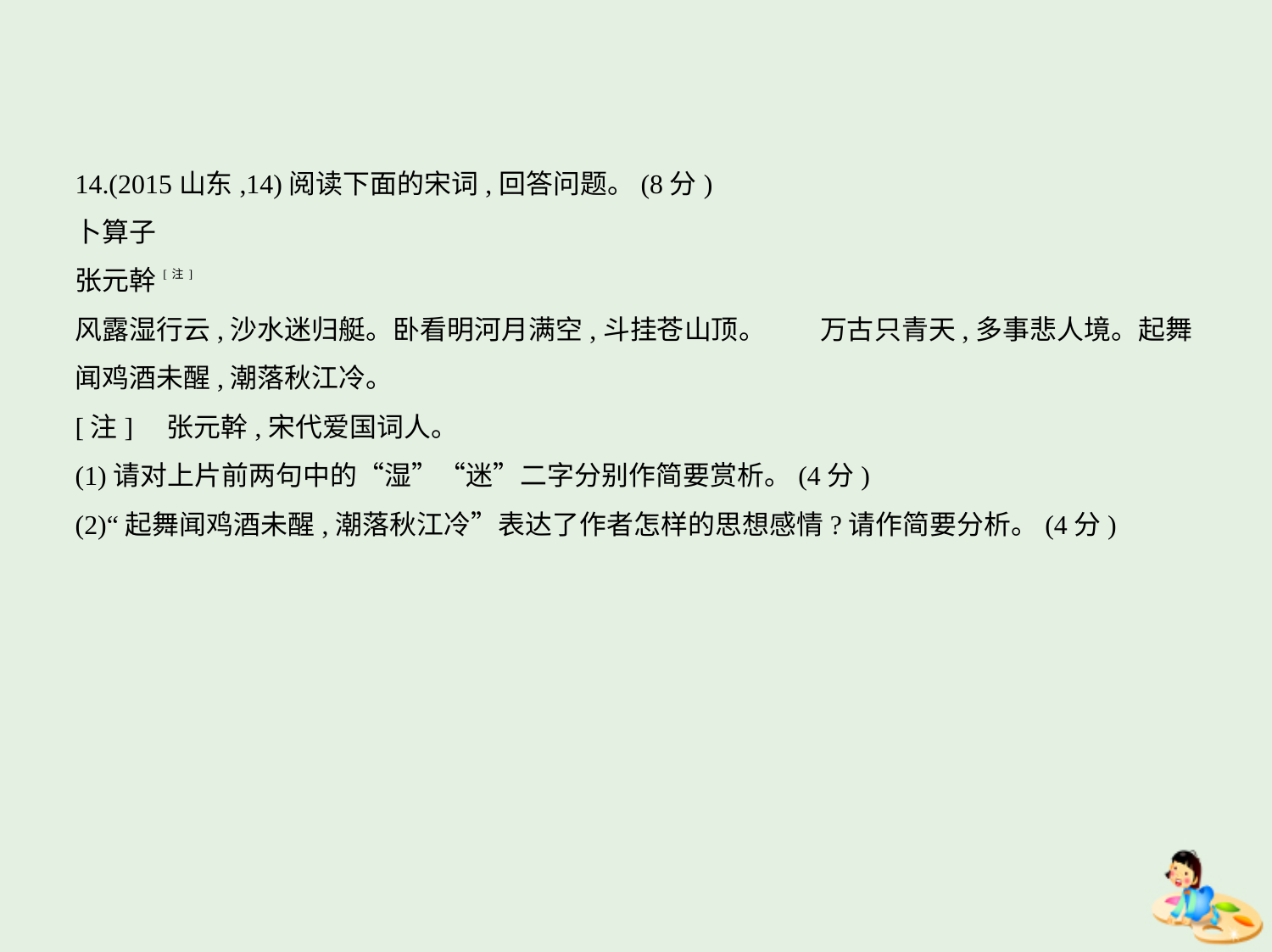

14.(2015山东,14)阅读下面的宋词,回答问题。(8分)
卜算子
张元幹[注]
风露湿行云,沙水迷归艇。卧看明河月满空,斗挂苍山顶。　　万古只青天,多事悲人境。起舞
闻鸡酒未醒,潮落秋江冷。
[注]    张元幹,宋代爱国词人。
(1)请对上片前两句中的“湿”“迷”二字分别作简要赏析。(4分)
(2)“起舞闻鸡酒未醒,潮落秋江冷”表达了作者怎样的思想感情?请作简要分析。(4分)